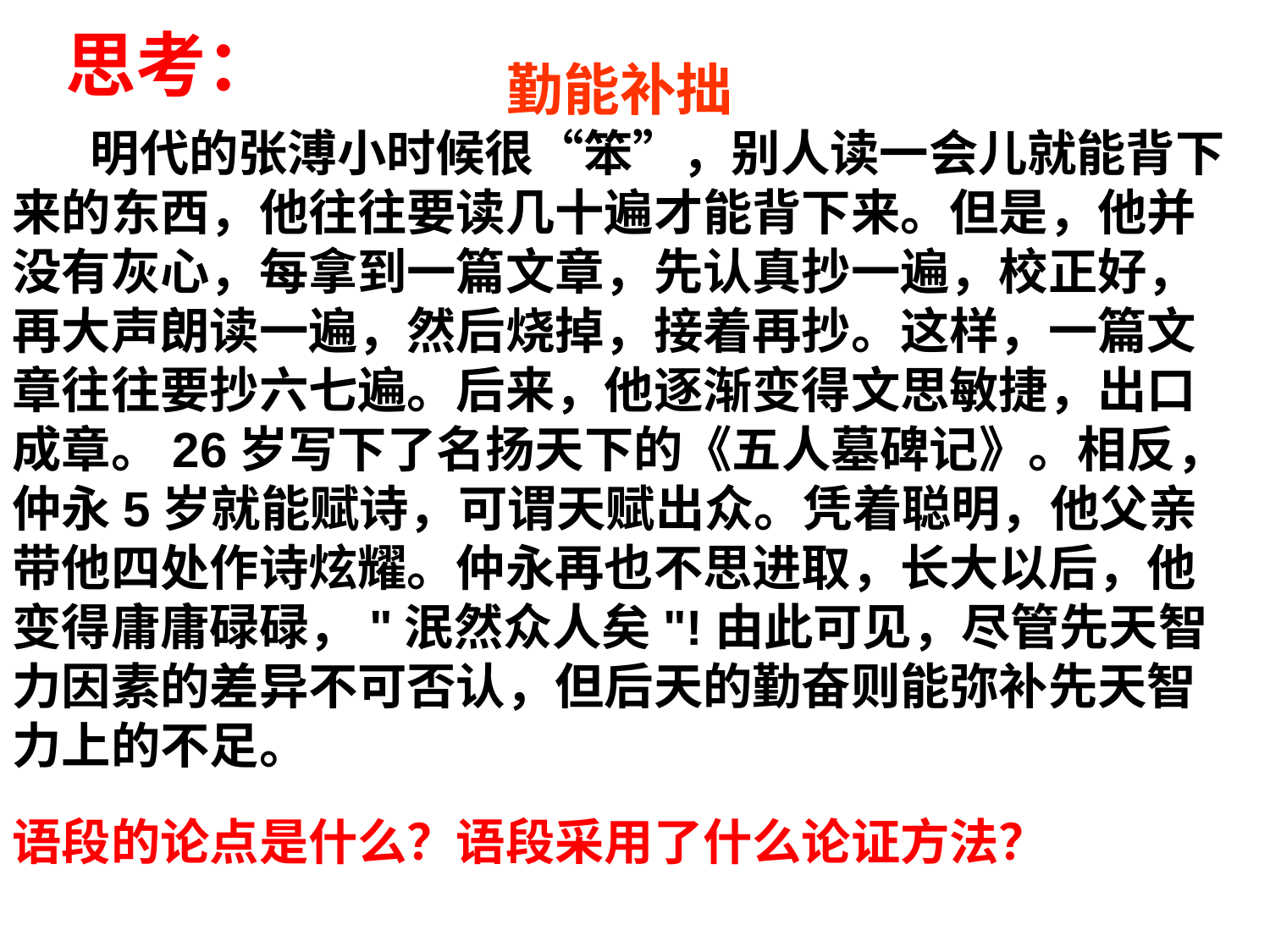

思考：
勤能补拙
      明代的张溥小时候很“笨”，别人读一会儿就能背下来的东西，他往往要读几十遍才能背下来。但是，他并没有灰心，每拿到一篇文章，先认真抄一遍，校正好，再大声朗读一遍，然后烧掉，接着再抄。这样，一篇文章往往要抄六七遍。后来，他逐渐变得文思敏捷，出口成章。26岁写下了名扬天下的《五人墓碑记》。相反，仲永5岁就能赋诗，可谓天赋出众。凭着聪明，他父亲带他四处作诗炫耀。仲永再也不思进取，长大以后，他变得庸庸碌碌，"泯然众人矣"!由此可见，尽管先天智力因素的差异不可否认，但后天的勤奋则能弥补先天智力上的不足。
语段的论点是什么？语段采用了什么论证方法？